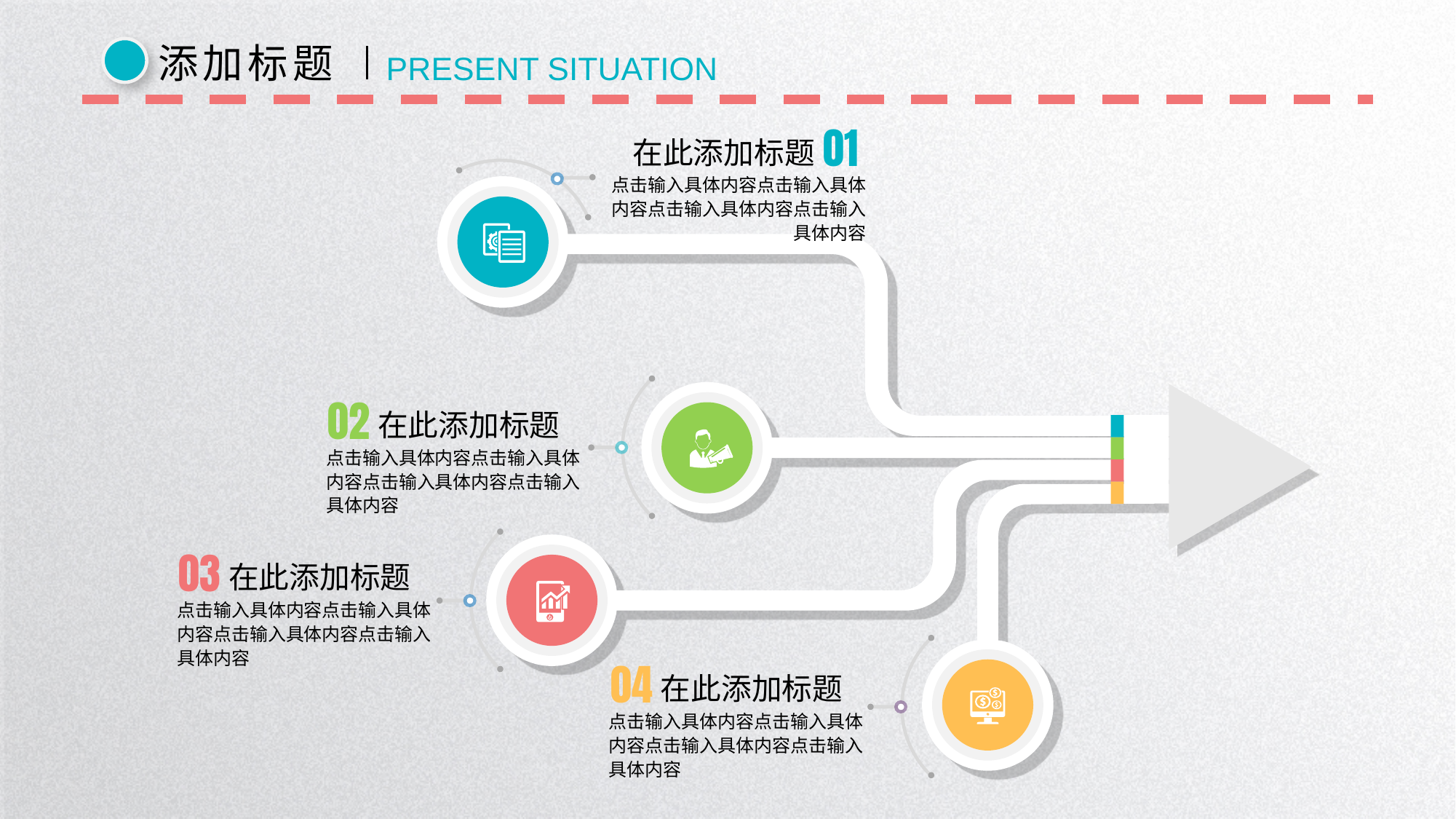

添加标题

PRESENT SITUATION
01
在此添加标题
点击输入具体内容点击输入具体内容点击输入具体内容点击输入具体内容

02
在此添加标题
点击输入具体内容点击输入具体内容点击输入具体内容点击输入具体内容

03
在此添加标题
点击输入具体内容点击输入具体内容点击输入具体内容点击输入具体内容

04
在此添加标题
点击输入具体内容点击输入具体内容点击输入具体内容点击输入具体内容
延时符